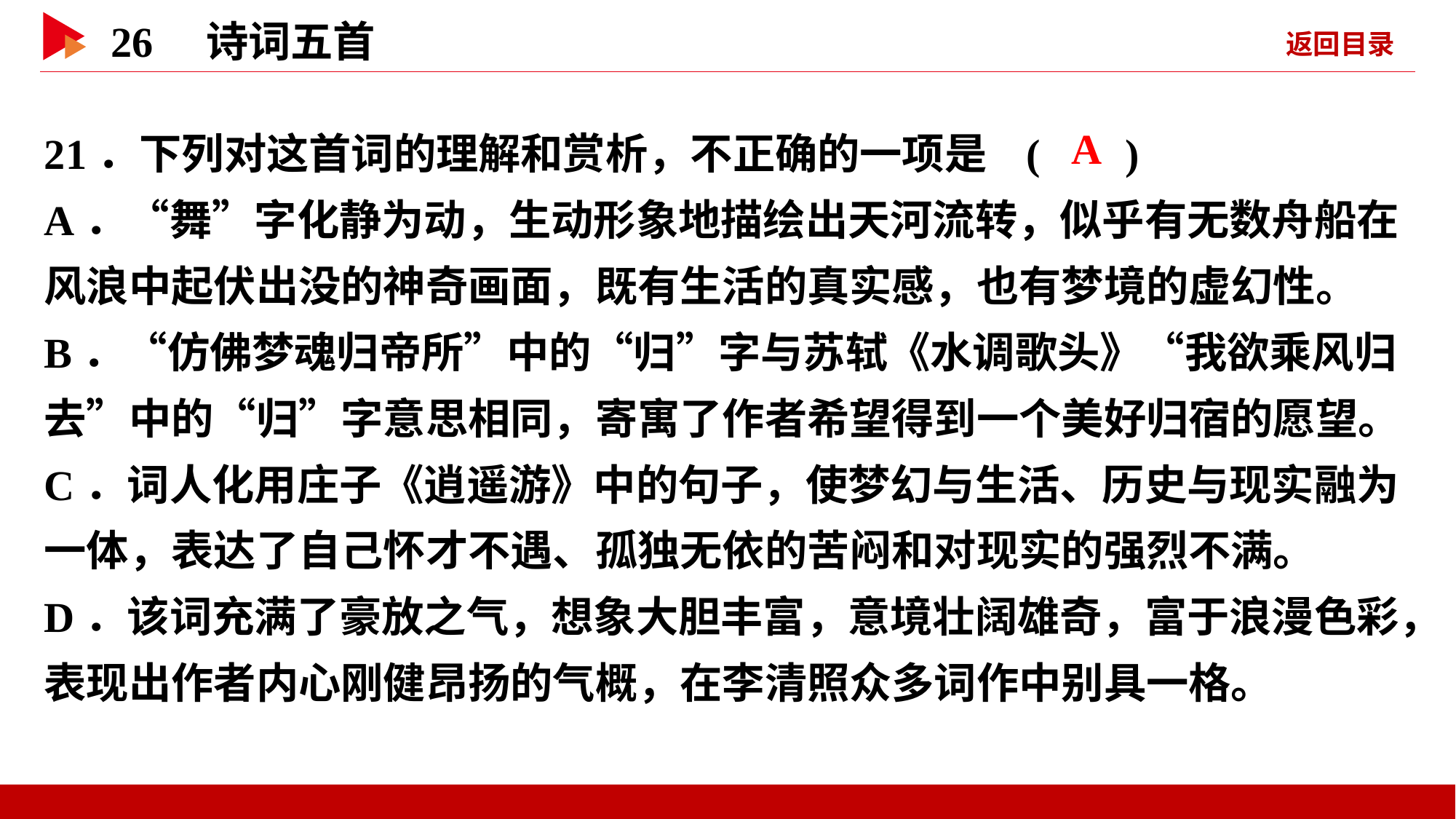

21．下列对这首词的理解和赏析，不正确的一项是 	(        )
A．“舞”字化静为动，生动形象地描绘出天河流转，似乎有无数舟船在风浪中起伏出没的神奇画面，既有生活的真实感，也有梦境的虚幻性。
B．“仿佛梦魂归帝所”中的“归”字与苏轼《水调歌头》“我欲乘风归去”中的“归”字意思相同，寄寓了作者希望得到一个美好归宿的愿望。
C．词人化用庄子《逍遥游》中的句子，使梦幻与生活、历史与现实融为一体，表达了自己怀才不遇、孤独无依的苦闷和对现实的强烈不满。
D．该词充满了豪放之气，想象大胆丰富，意境壮阔雄奇，富于浪漫色彩，表现出作者内心刚健昂扬的气概，在李清照众多词作中别具一格。
   A